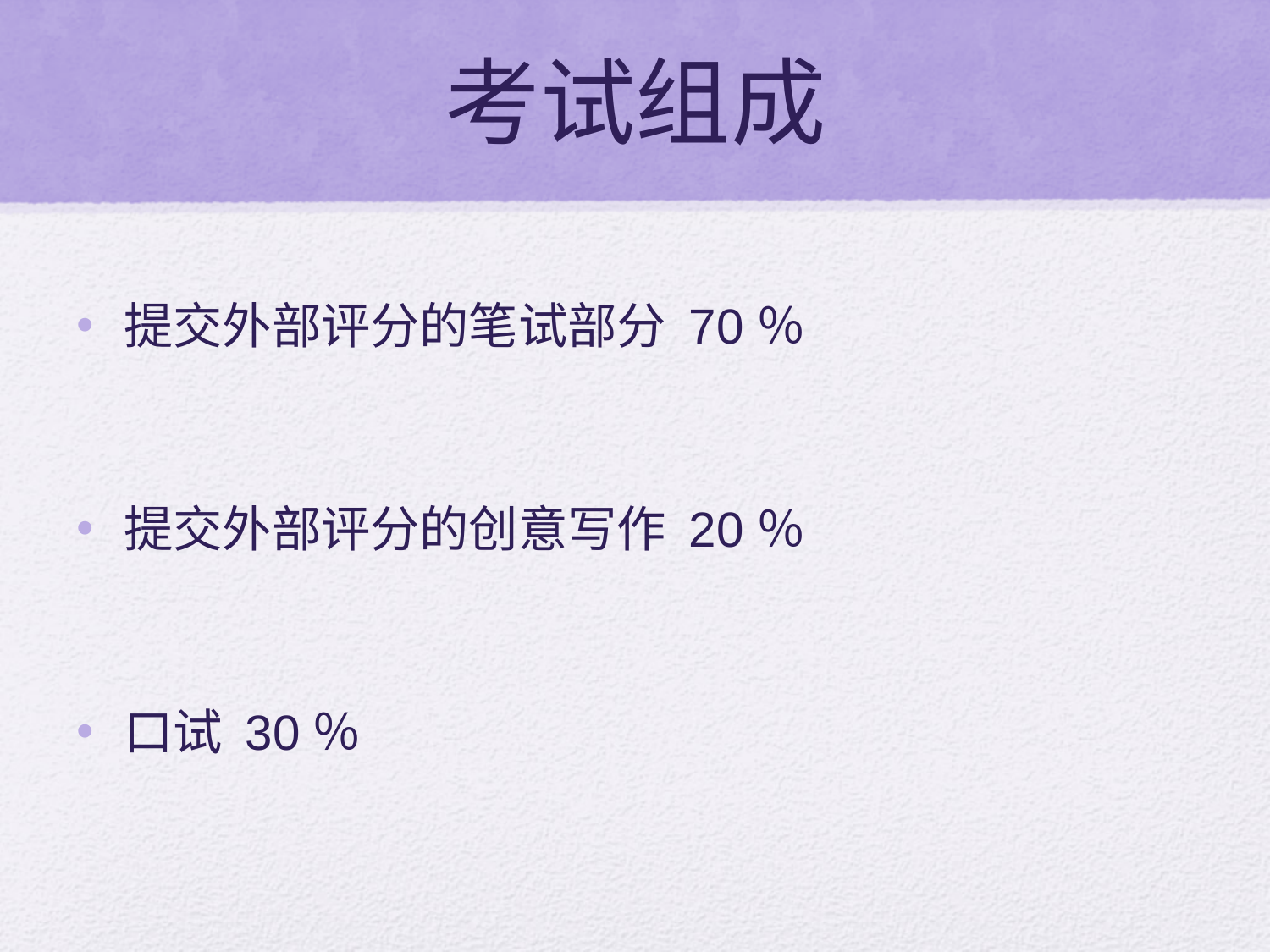

# 考试组成
提交外部评分的笔试部分 70％

提交外部评分的创意写作 20％

口试 30％